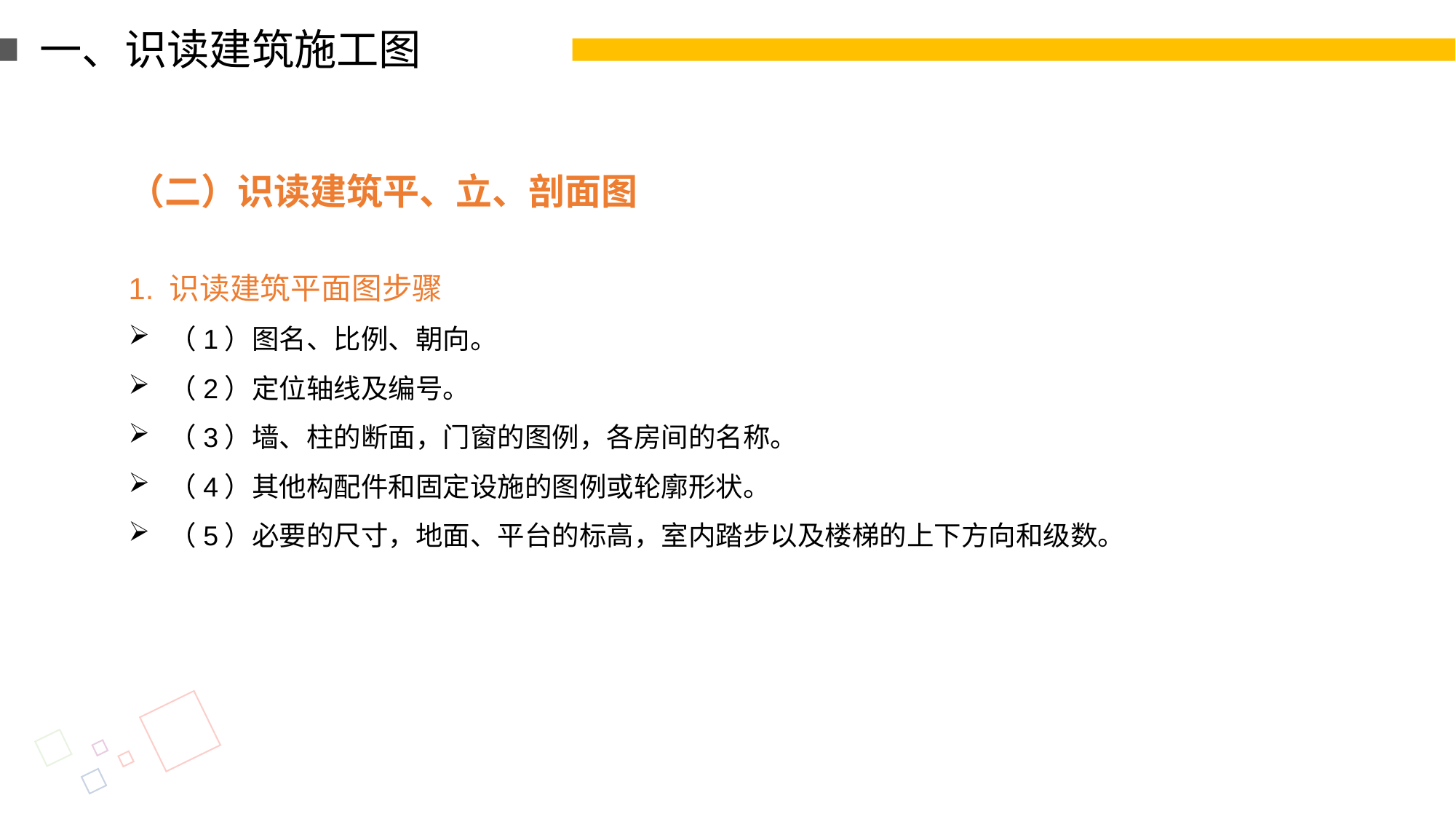

一、识读建筑施工图
（二）识读建筑平、立、剖面图
1. 识读建筑平面图步骤
（1）图名、比例、朝向。
（2）定位轴线及编号。
（3）墙、柱的断面，门窗的图例，各房间的名称。
（4）其他构配件和固定设施的图例或轮廓形状。
（5）必要的尺寸，地面、平台的标高，室内踏步以及楼梯的上下方向和级数。